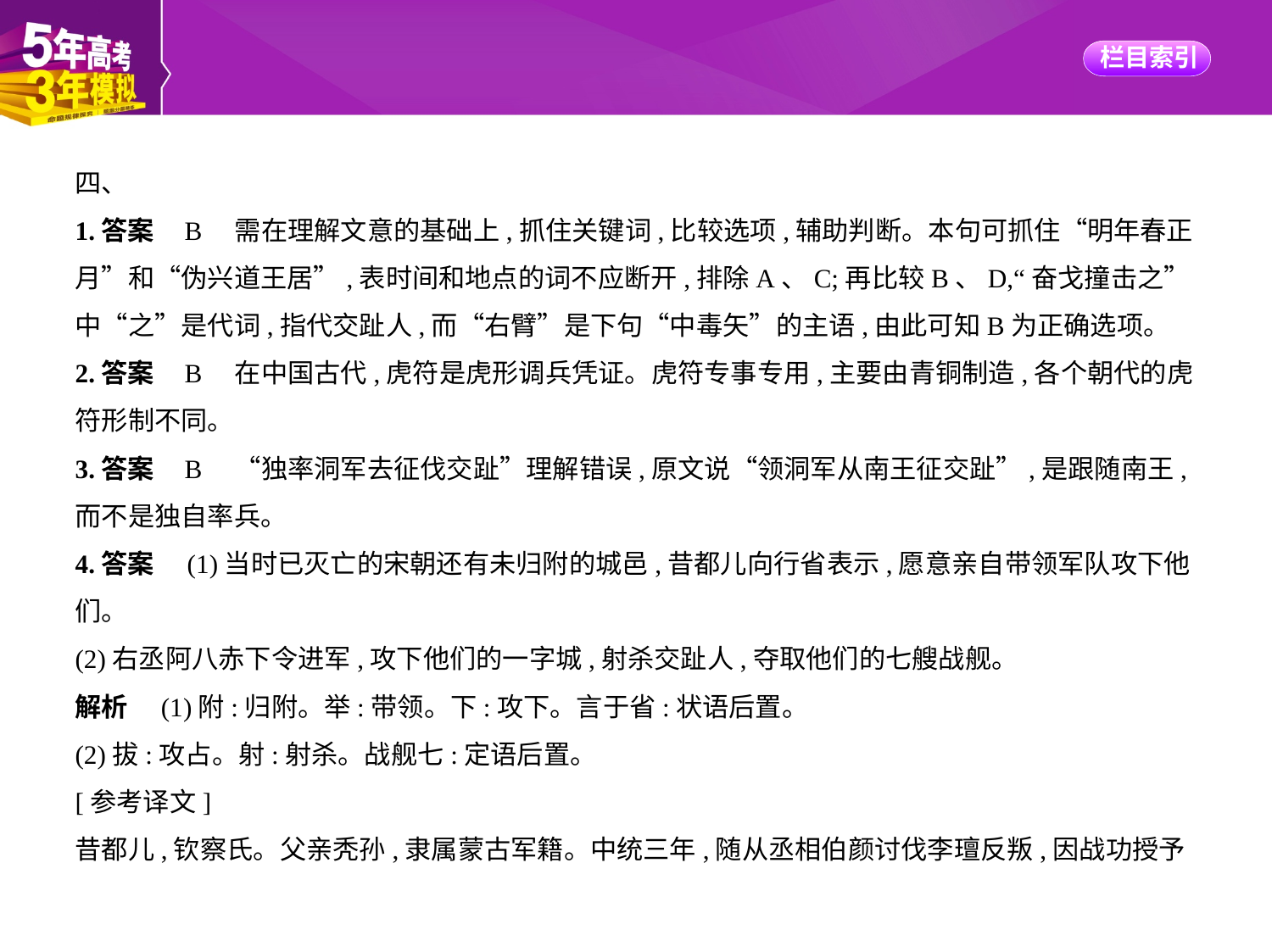

四、
1.答案    B　需在理解文意的基础上,抓住关键词,比较选项,辅助判断。本句可抓住“明年春正
月”和“伪兴道王居”,表时间和地点的词不应断开,排除A、C;再比较B、D,“奋戈撞击之”
中“之”是代词,指代交趾人,而“右臂”是下句“中毒矢”的主语,由此可知B为正确选项。
2.答案    B　在中国古代,虎符是虎形调兵凭证。虎符专事专用,主要由青铜制造,各个朝代的虎
符形制不同。
3.答案    B　“独率洞军去征伐交趾”理解错误,原文说“领洞军从南王征交趾”,是跟随南王,
而不是独自率兵。
4.答案　(1)当时已灭亡的宋朝还有未归附的城邑,昔都儿向行省表示,愿意亲自带领军队攻下他
们。
(2)右丞阿八赤下令进军,攻下他们的一字城,射杀交趾人,夺取他们的七艘战舰。
解析　(1)附:归附。举:带领。下:攻下。言于省:状语后置。
(2)拔:攻占。射:射杀。战舰七:定语后置。
[参考译文]
昔都儿,钦察氏。父亲秃孙,隶属蒙古军籍。中统三年,随从丞相伯颜讨伐李璮反叛,因战功授予